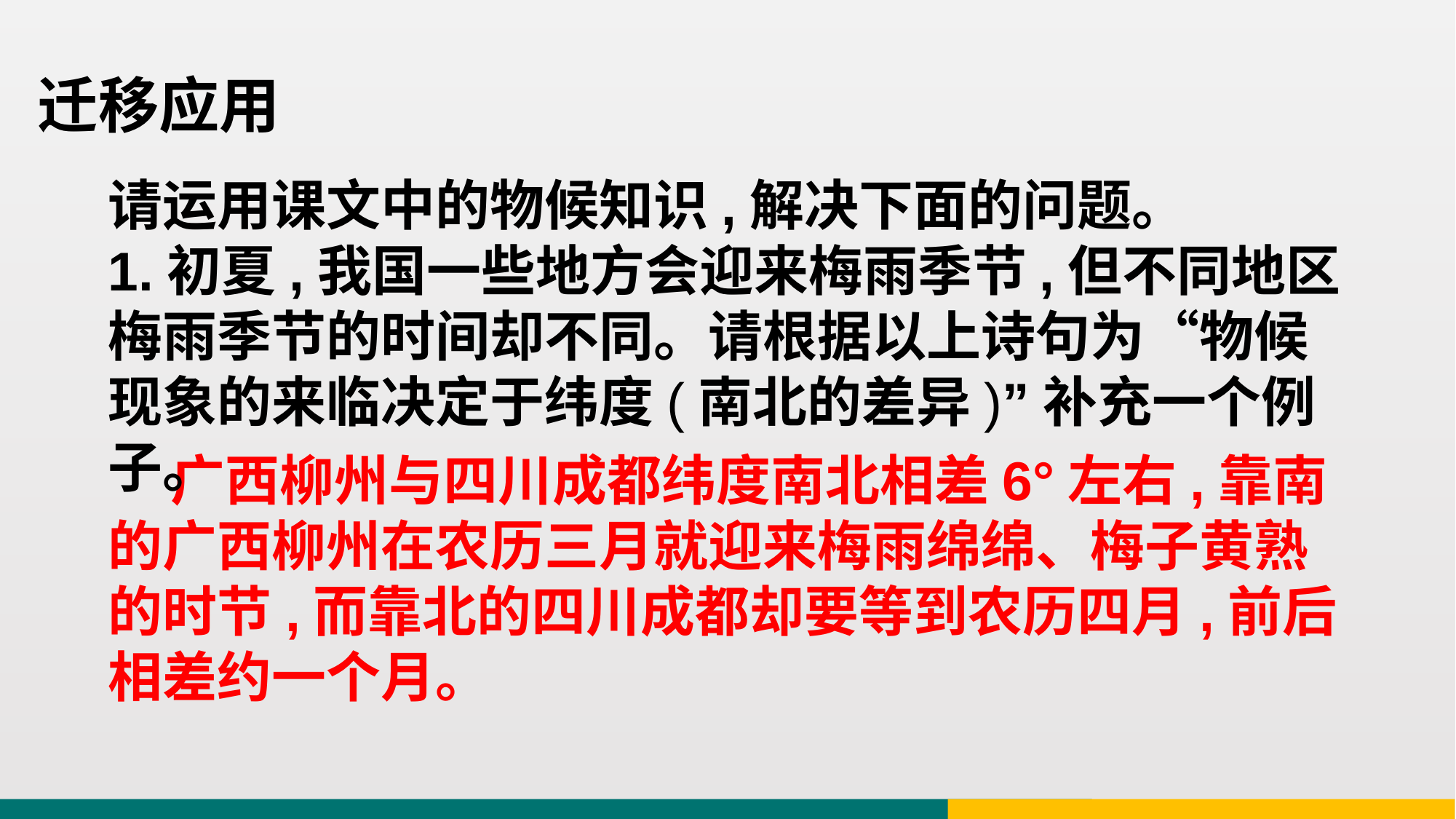

迁移应用
请运用课文中的物候知识,解决下面的问题。
1.初夏,我国一些地方会迎来梅雨季节,但不同地区梅雨季节的时间却不同。请根据以上诗句为“物候现象的来临决定于纬度(南北的差异)”补充一个例子。
    广西柳州与四川成都纬度南北相差6°左右,靠南的广西柳州在农历三月就迎来梅雨绵绵、梅子黄熟的时节,而靠北的四川成都却要等到农历四月,前后相差约一个月。